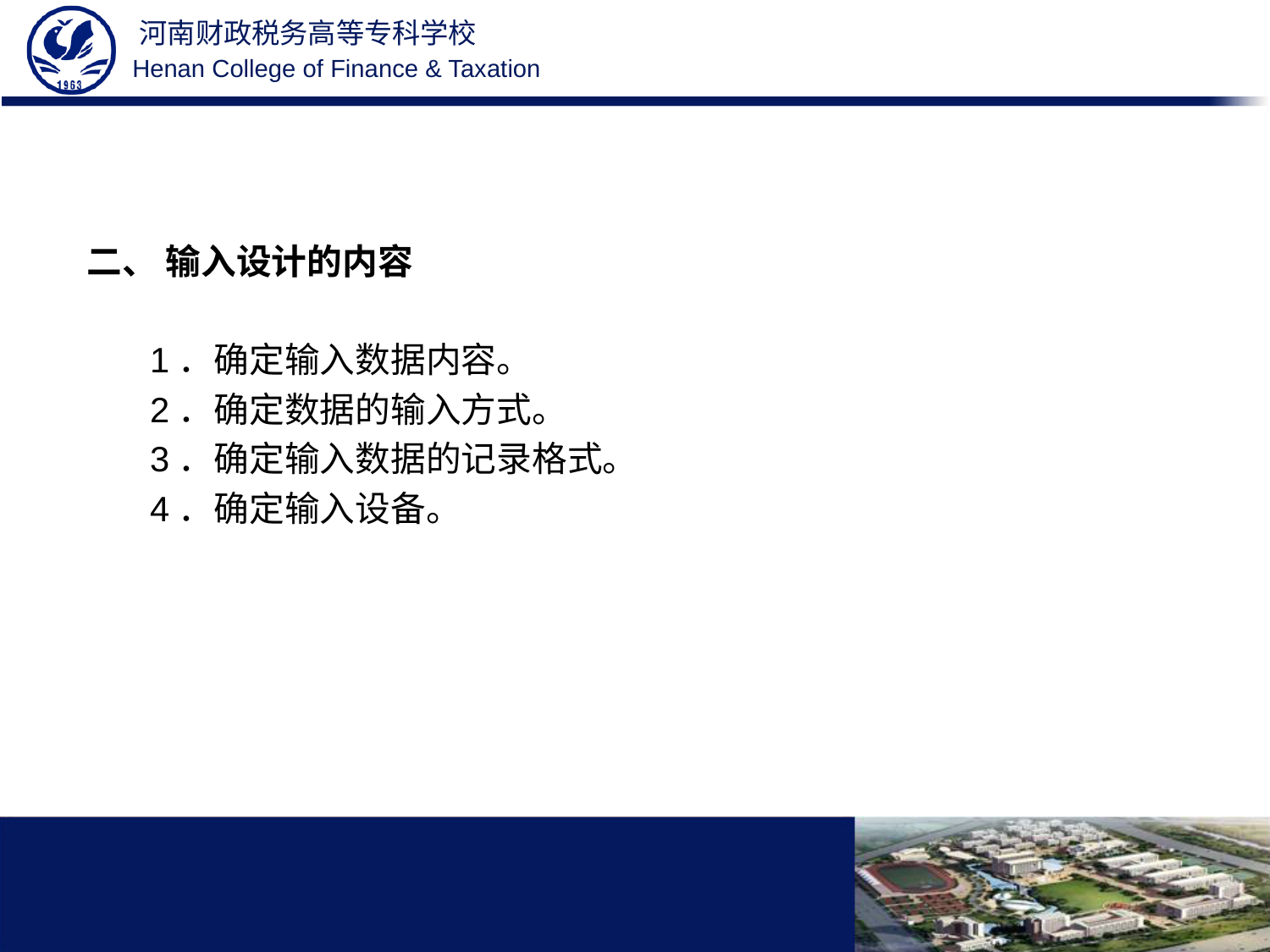

#
二、 输入设计的内容

1．确定输入数据内容。
2．确定数据的输入方式。
3．确定输入数据的记录格式。
4．确定输入设备。